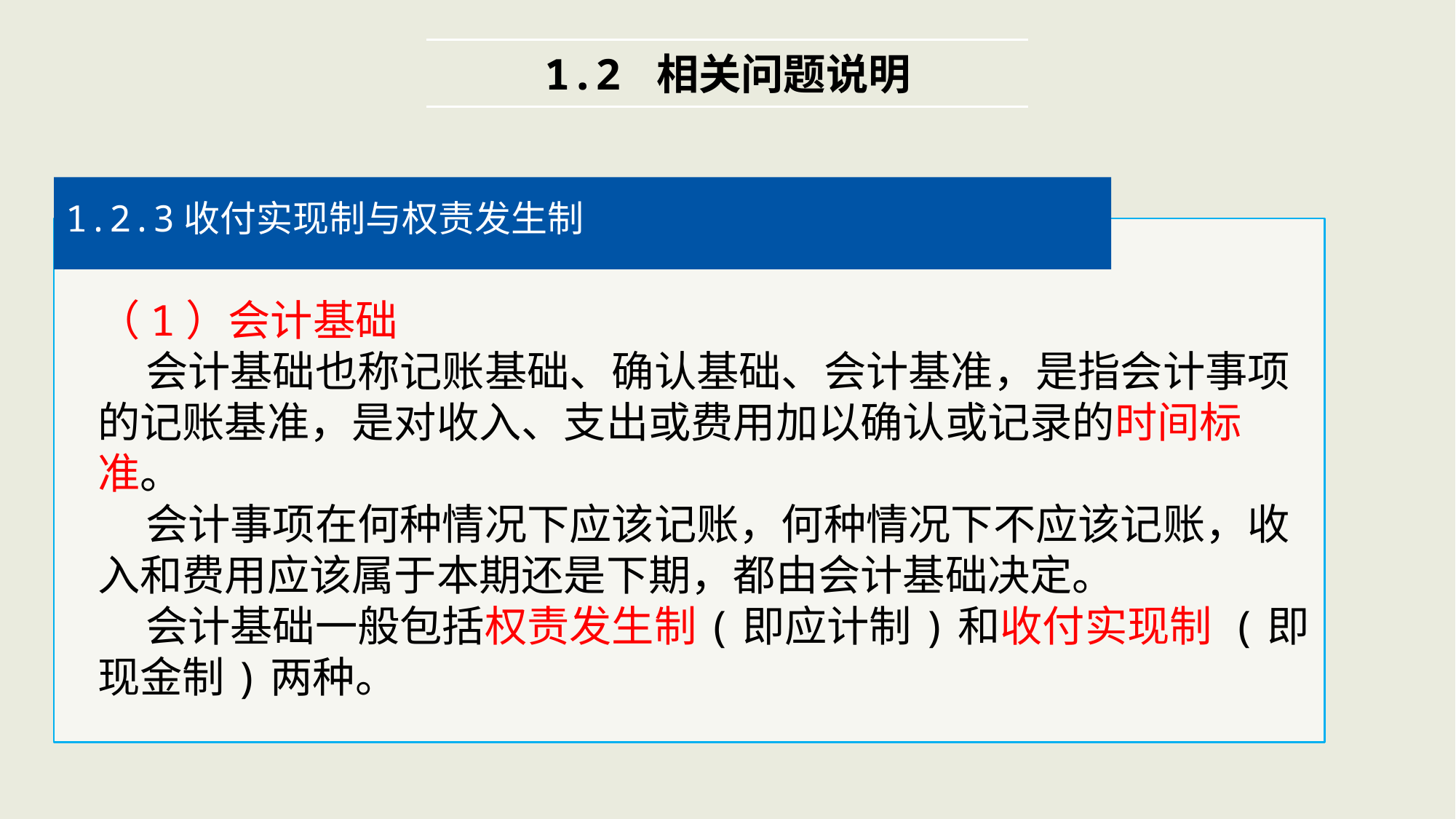

1.2 相关问题说明

1.2.3收付实现制与权责发生制

（1）会计基础
    会计基础也称记账基础、确认基础、会计基准，是指会计事项的记账基准，是对收入、支出或费用加以确认或记录的时间标准。
    会计事项在何种情况下应该记账，何种情况下不应该记账，收入和费用应该属于本期还是下期，都由会计基础决定。
    会计基础一般包括权责发生制(即应计制)和收付实现制 (即现金制)两种。

20